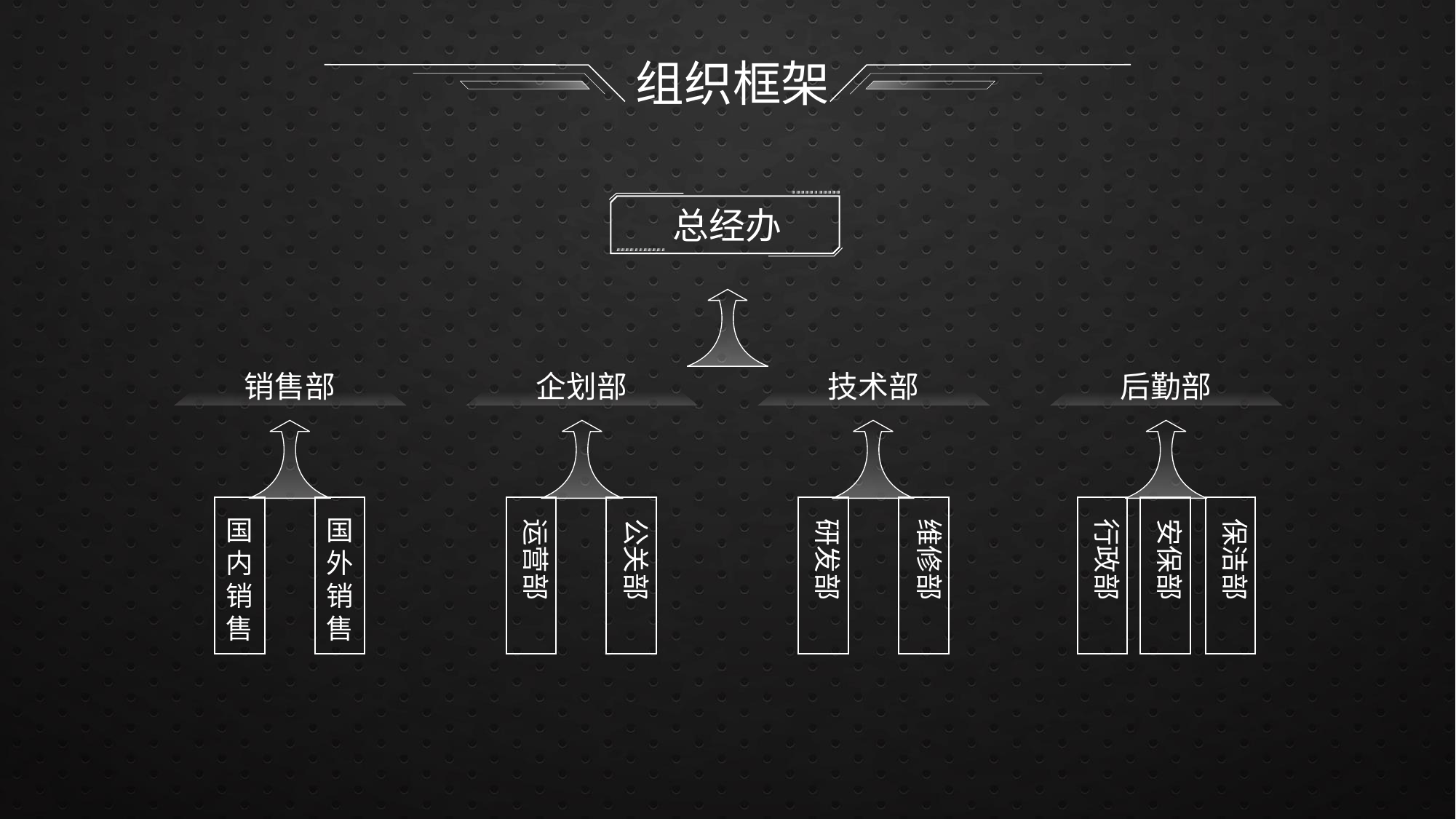

# 组织框架

总经办

销售部
企划部
技术部
后勤部

行政部
安保部
保洁部
运营部
公关部
研发部
维修部
国内销售
国外销售